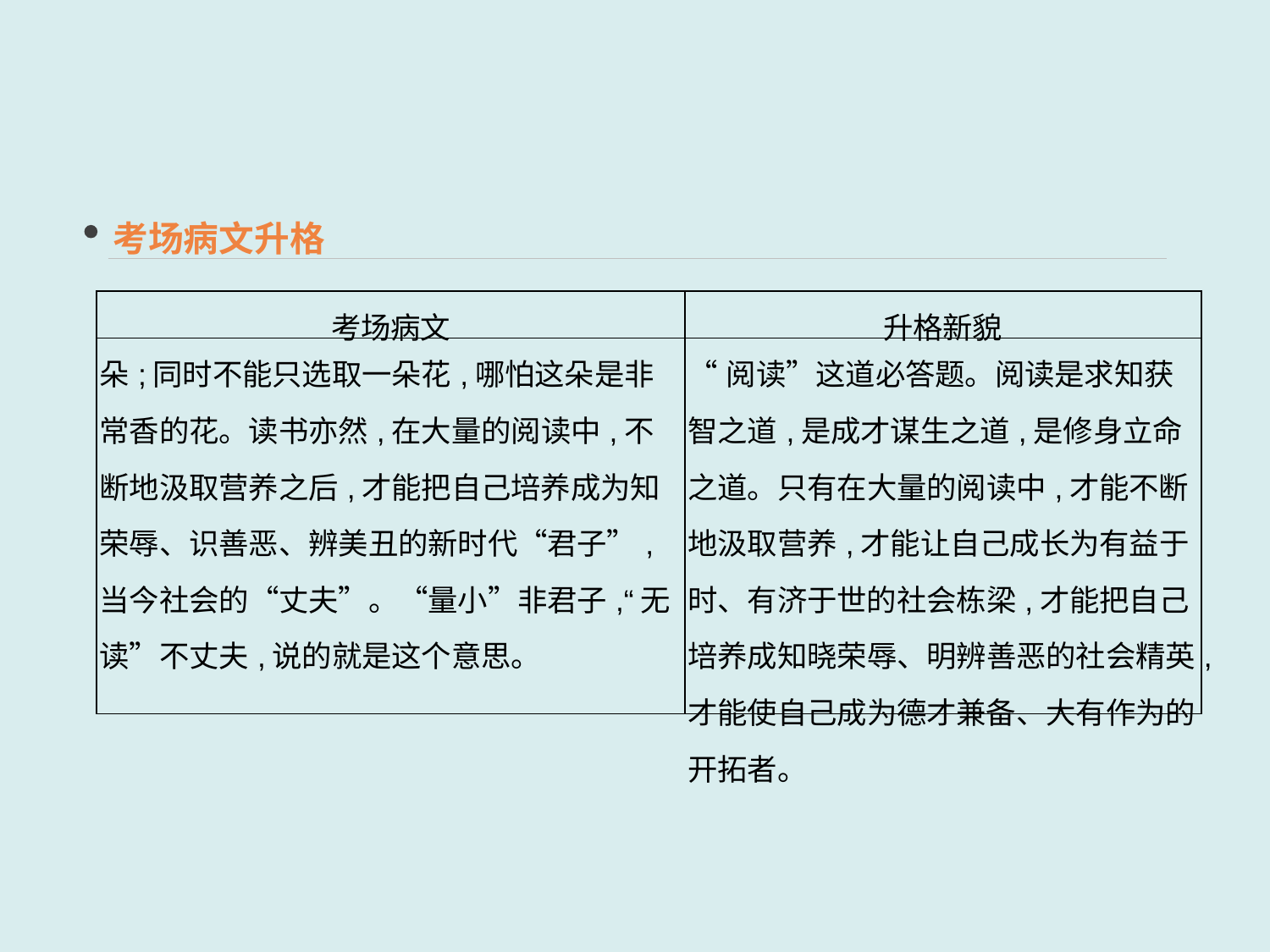

考场病文升格

| 考场病文 | 升格新貌 |
| --- | --- |
| 朵;同时不能只选取一朵花,哪怕这朵是非常香的花。读书亦然,在大量的阅读中,不断地汲取营养之后,才能把自己培养成为知荣辱、识善恶、辨美丑的新时代“君子”,当今社会的“丈夫”。“量小”非君子,“无读”不丈夫,说的就是这个意思。 | “阅读”这道必答题。阅读是求知获智之道,是成才谋生之道,是修身立命之道。只有在大量的阅读中,才能不断地汲取营养,才能让自己成长为有益于时、有济于世的社会栋梁,才能把自己培养成知晓荣辱、明辨善恶的社会精英,才能使自己成为德才兼备、大有作为的开拓者。 |